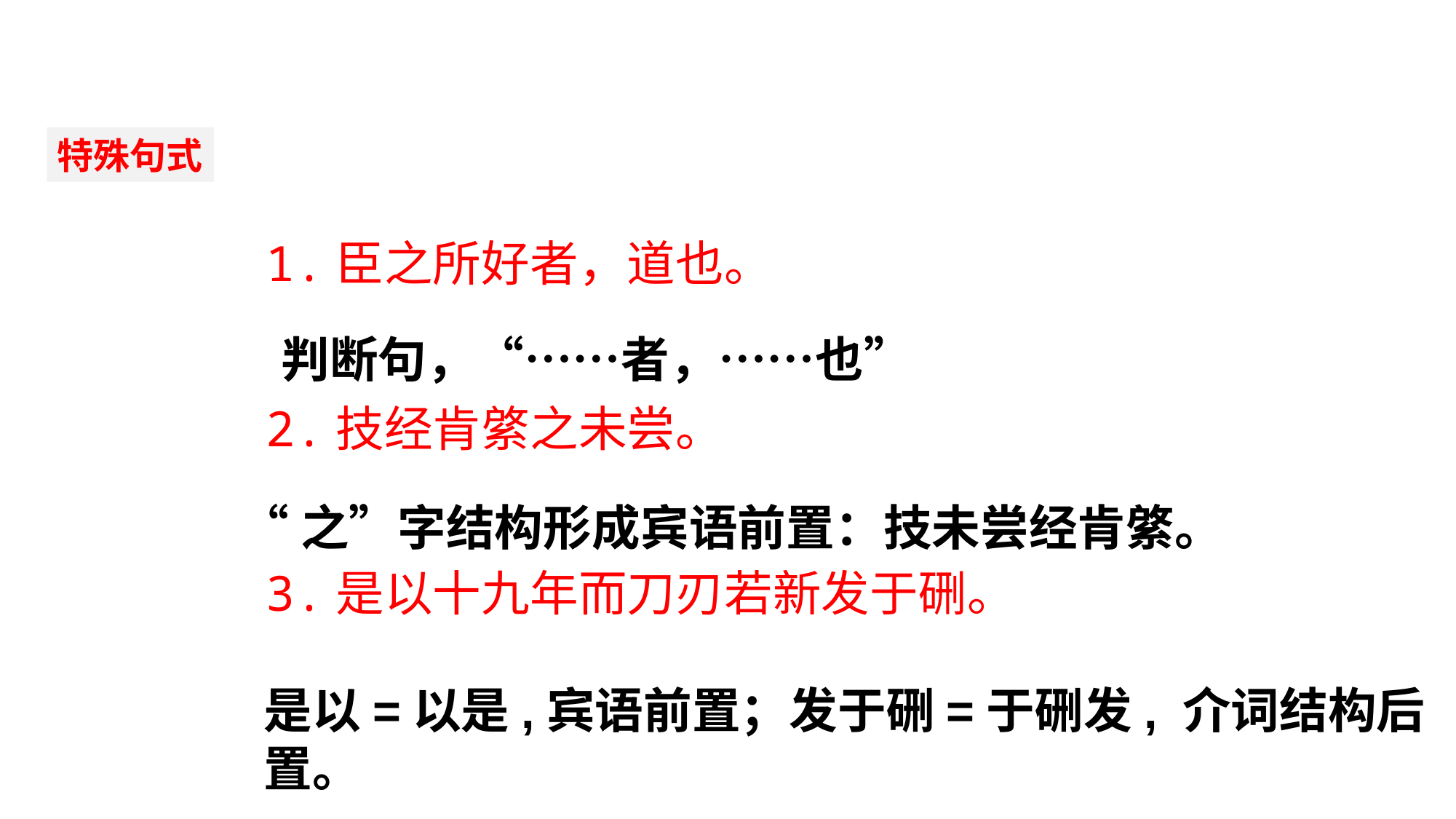

特殊句式
	1.臣之所好者，道也。

	2.技经肯綮之未尝。

	3.是以十九年而刀刃若新发于硎。
　判断句，“……者，……也”

“之”字结构形成宾语前置：技未尝经肯綮。
是以=以是,宾语前置；发于硎=于硎发, 介词结构后置。